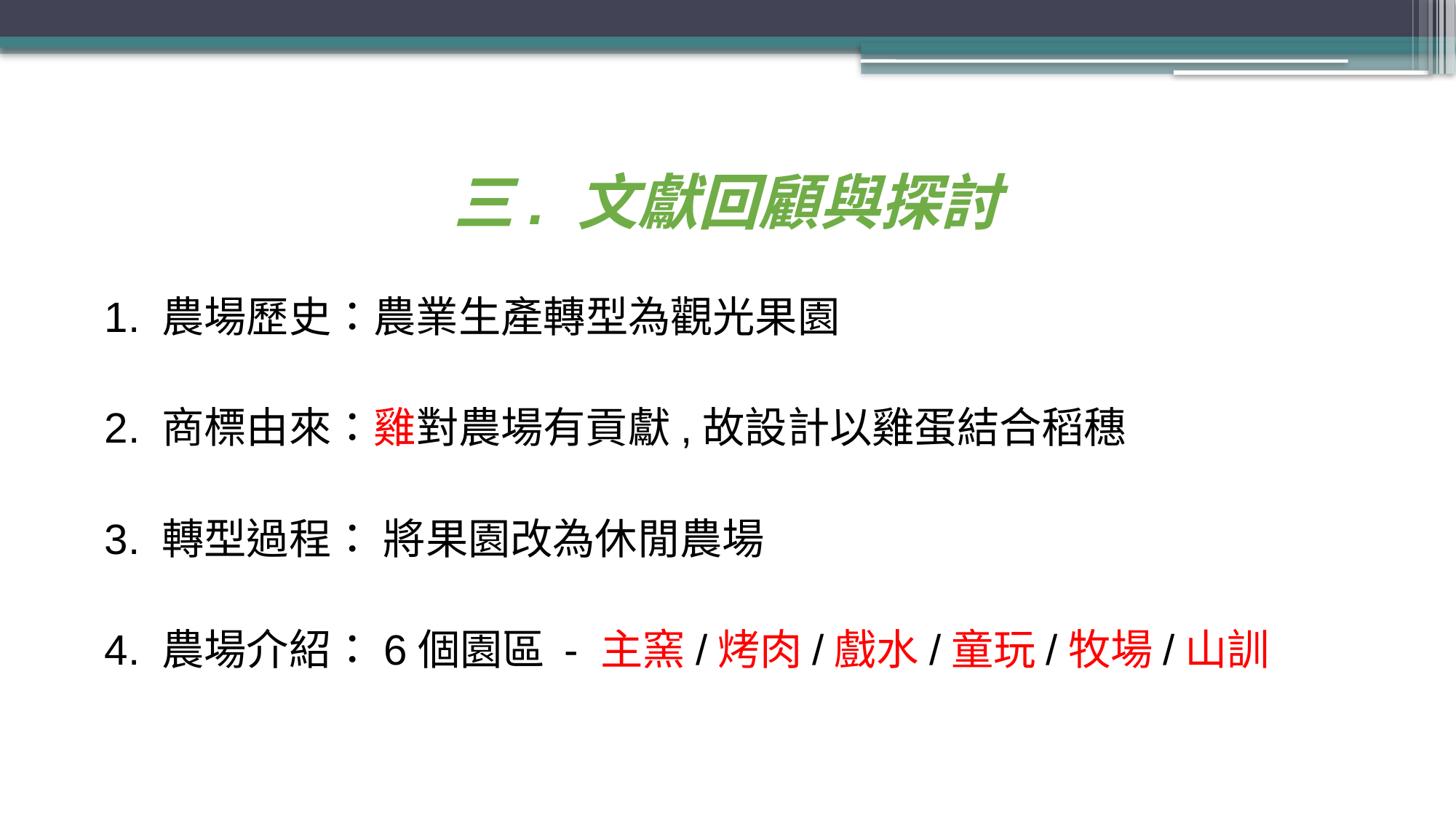

# 三. 文獻回顧與探討
1. 農場歷史：農業生產轉型為觀光果園

2. 商標由來：雞對農場有貢獻,故設計以雞蛋結合稻穗

3. 轉型過程： 將果園改為休閒農場

4. 農場介紹：6個園區 - 主窯/烤肉/戲水/童玩/牧場/山訓